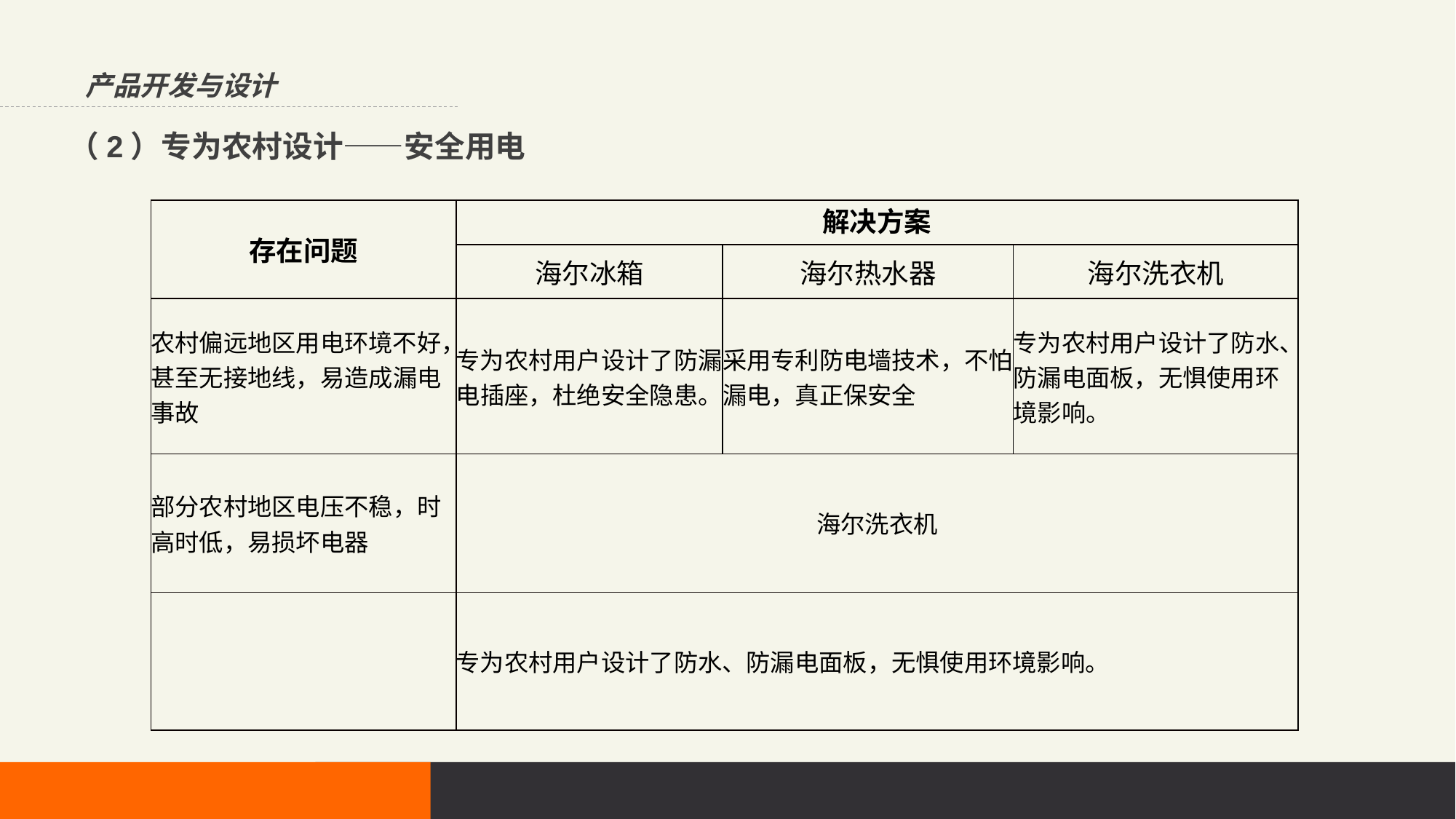

产品开发与设计
（2）专为农村设计——安全用电
| 存在问题 | 解决方案 |  |  |
| --- | --- | --- | --- |
|  | 海尔冰箱 | 海尔热水器 | 海尔洗衣机 |
| 农村偏远地区用电环境不好，甚至无接地线，易造成漏电事故 | 专为农村用户设计了防漏电插座，杜绝安全隐患。 | 采用专利防电墙技术，不怕漏电，真正保安全 | 专为农村用户设计了防水、防漏电面板，无惧使用环境影响。 |
| 部分农村地区电压不稳，时高时低，易损坏电器 | 海尔洗衣机 |  |  |
|  | 专为农村用户设计了防水、防漏电面板，无惧使用环境影响。 |  |  |